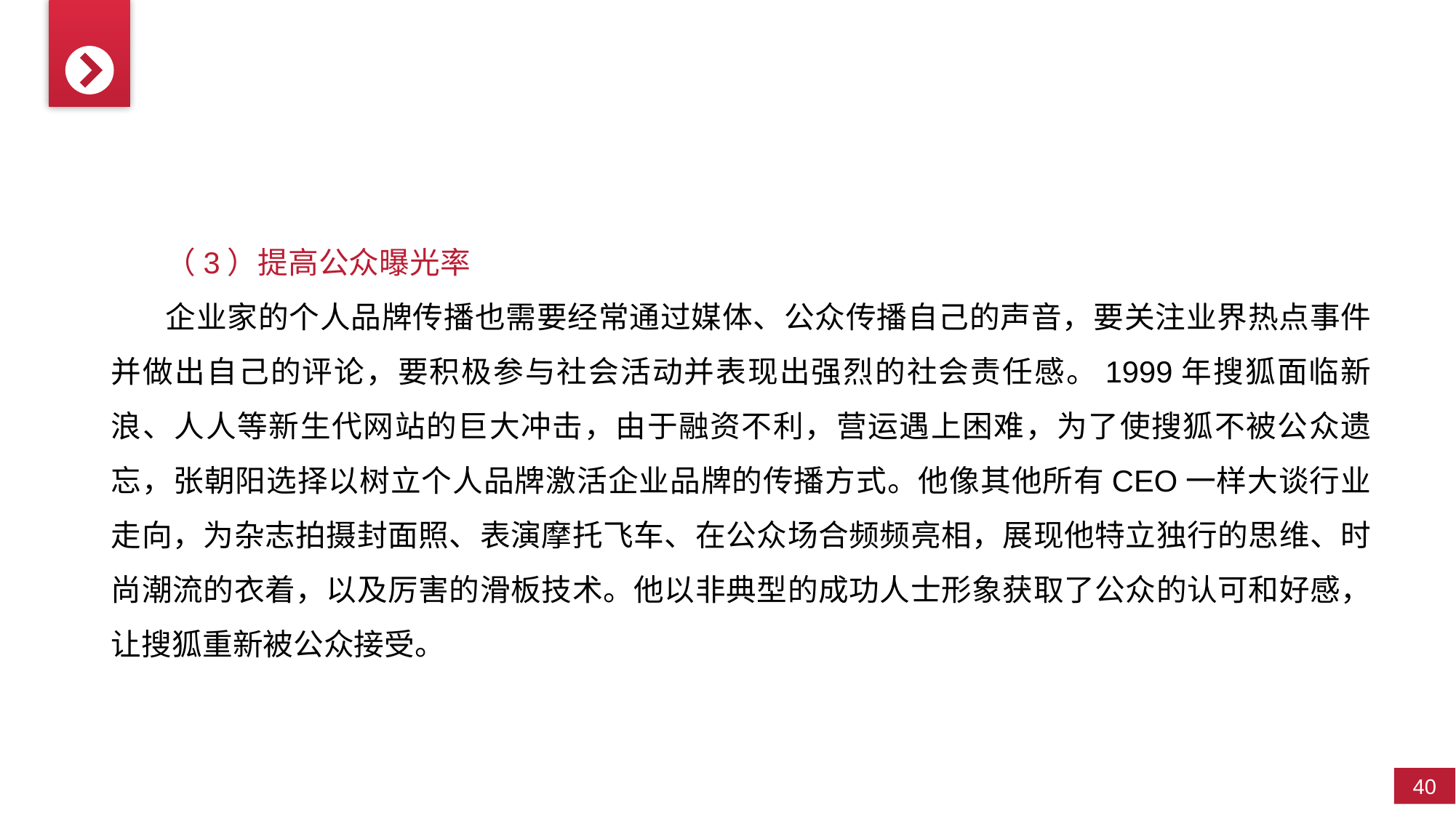

（3）提高公众曝光率
企业家的个人品牌传播也需要经常通过媒体、公众传播自己的声音，要关注业界热点事件并做出自己的评论，要积极参与社会活动并表现出强烈的社会责任感。1999年搜狐面临新浪、人人等新生代网站的巨大冲击，由于融资不利，营运遇上困难，为了使搜狐不被公众遗忘，张朝阳选择以树立个人品牌激活企业品牌的传播方式。他像其他所有CEO一样大谈行业走向，为杂志拍摄封面照、表演摩托飞车、在公众场合频频亮相，展现他特立独行的思维、时尚潮流的衣着，以及厉害的滑板技术。他以非典型的成功人士形象获取了公众的认可和好感，让搜狐重新被公众接受。